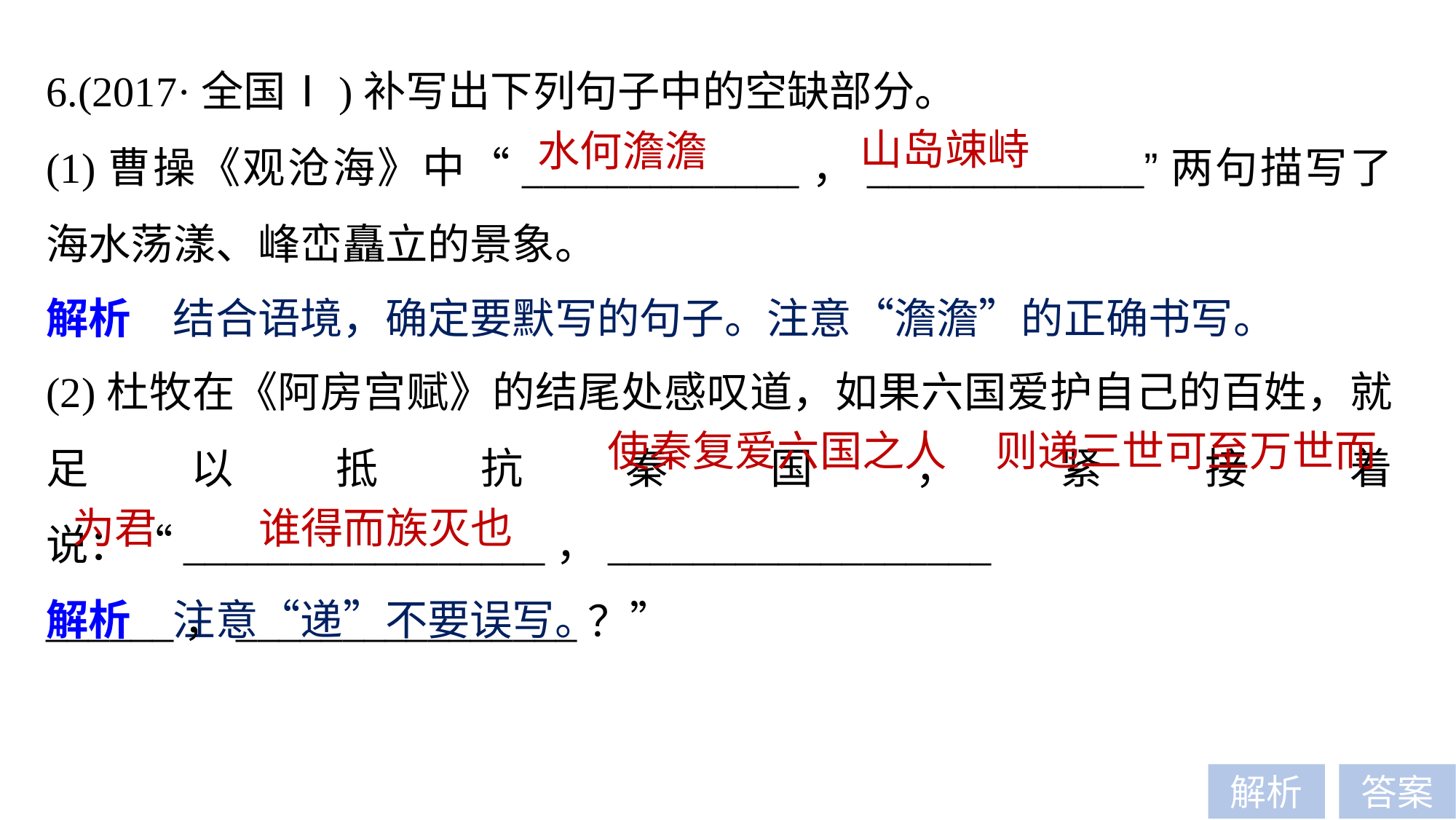

6.(2017·全国Ⅰ)补写出下列句子中的空缺部分。
(1)曹操《观沧海》中“_____________，_____________”两句描写了海水荡漾、峰峦矗立的景象。
山岛竦峙
水何澹澹
解析　结合语境，确定要默写的句子。注意“澹澹”的正确书写。
(2)杜牧在《阿房宫赋》的结尾处感叹道，如果六国爱护自己的百姓，就足以抵抗秦国，紧接着说：“_________________，__________________
______，________________？”
使秦复爱六国之人
则递三世可至万世而
为君
谁得而族灭也
解析　注意“递”不要误写。
解析
答案